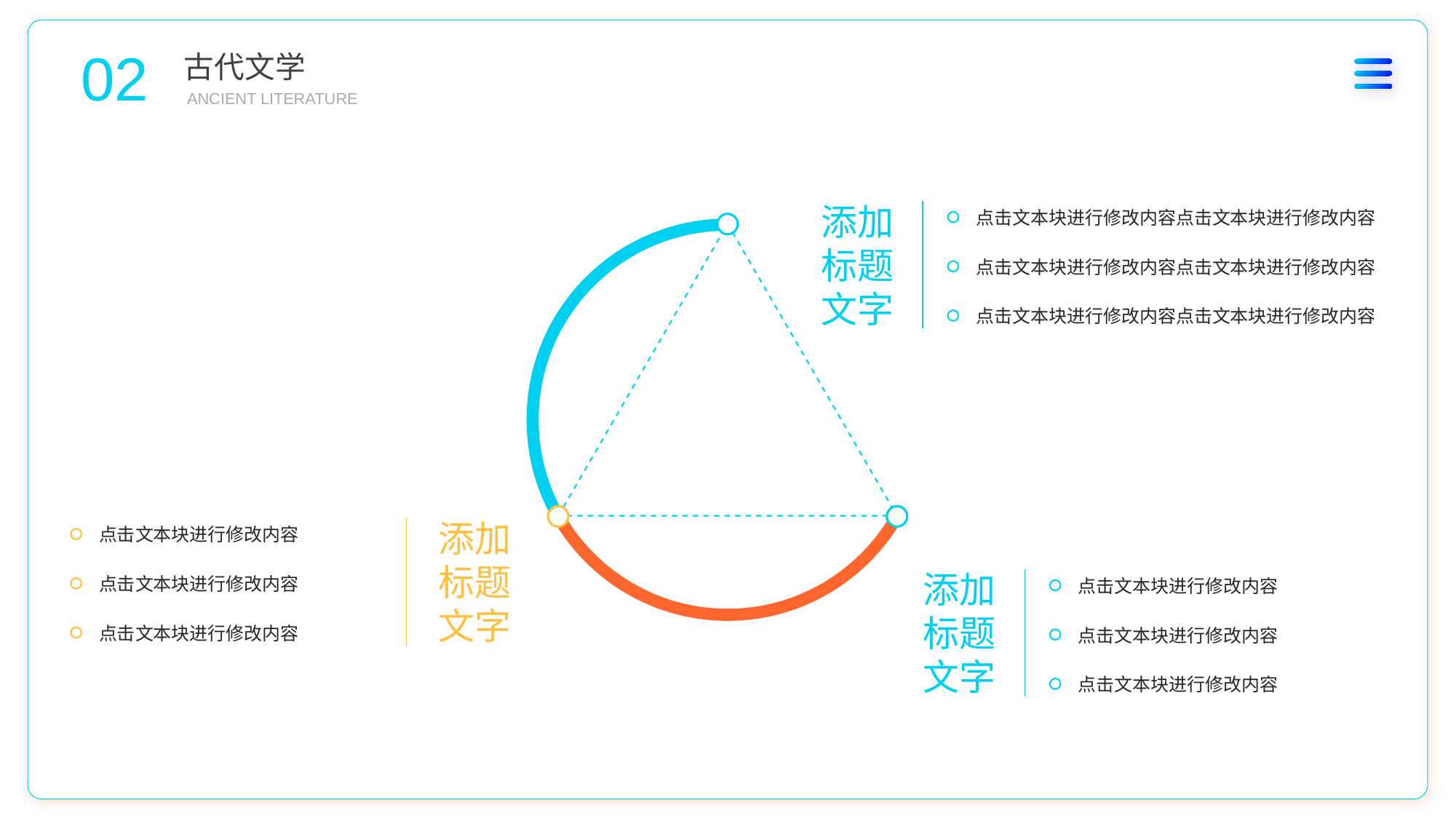

02
古代文学

ANCIENT LITERATURE

添加
标题
文字
点击文本块进行修改内容点击文本块进行修改内容

点击文本块进行修改内容点击文本块进行修改内容

点击文本块进行修改内容点击文本块进行修改内容

添加
标题
文字

点击文本块进行修改内容

添加
标题
文字
点击文本块进行修改内容
点击文本块进行修改内容

点击文本块进行修改内容
点击文本块进行修改内容

点击文本块进行修改内容